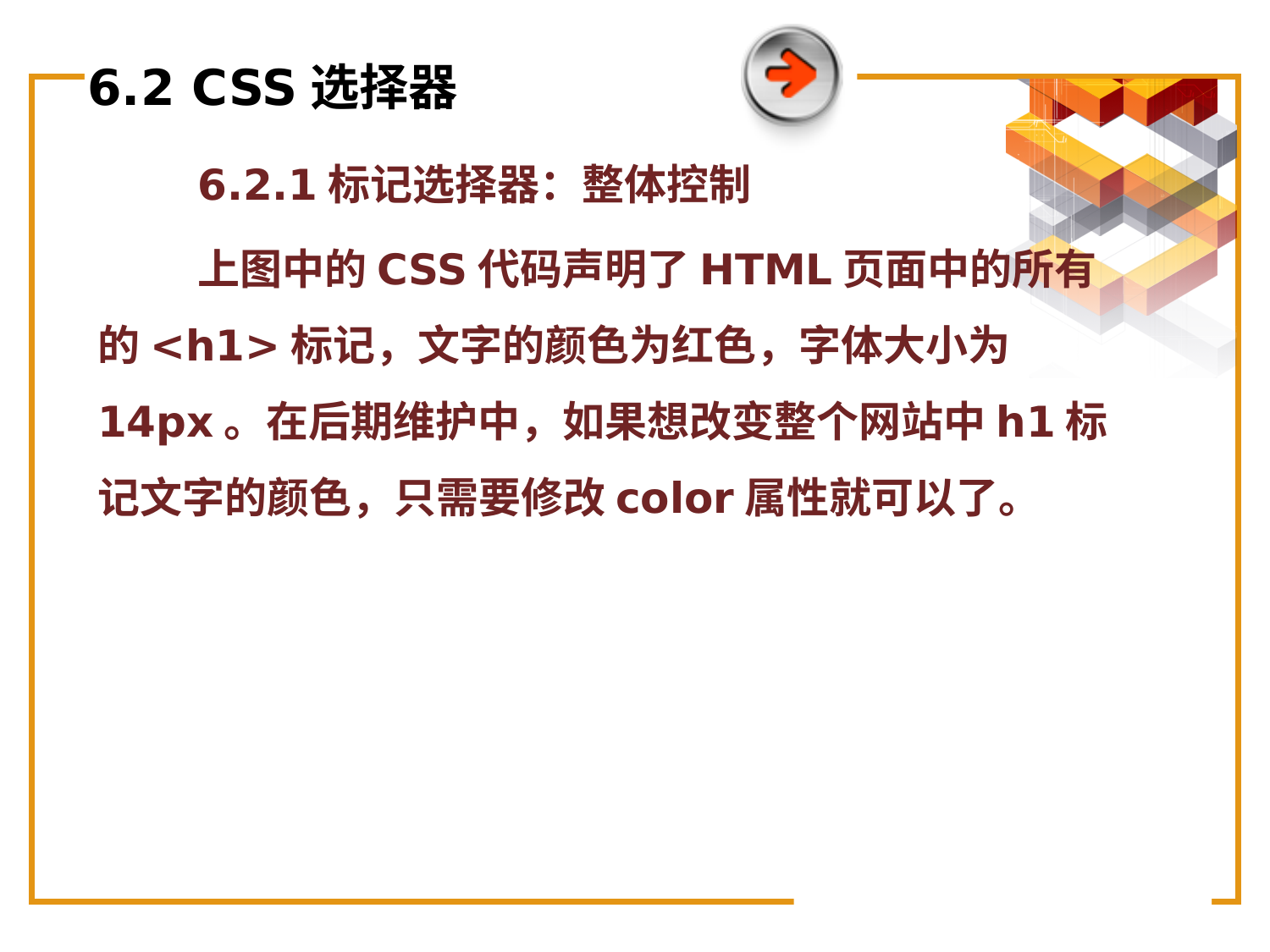

# 6.2 CSS选择器
6.2.1标记选择器：整体控制
上图中的CSS代码声明了HTML页面中的所有的<h1>标记，文字的颜色为红色，字体大小为14px。在后期维护中，如果想改变整个网站中h1标记文字的颜色，只需要修改color属性就可以了。